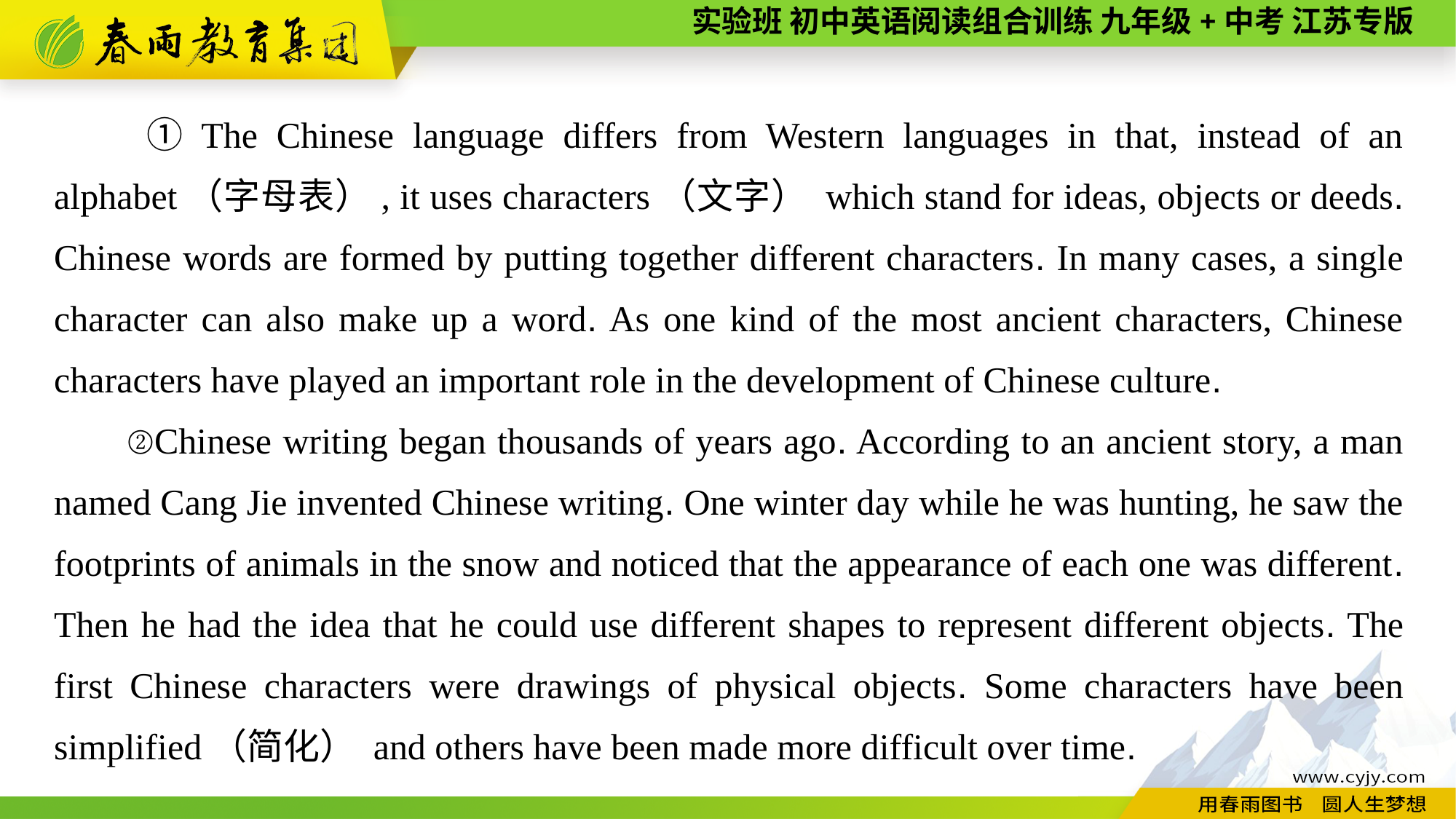

①The Chinese language differs from Western languages in that, instead of an alphabet（字母表）, it uses characters（文字） which stand for ideas, objects or deeds. Chinese words are formed by putting together different characters. In many cases, a single character can also make up a word. As one kind of the most ancient characters, Chinese characters have played an important role in the development of Chinese culture.
②Chinese writing began thousands of years ago. According to an ancient story, a man named Cang Jie invented Chinese writing. One winter day while he was hunting, he saw the footprints of animals in the snow and noticed that the appearance of each one was different. Then he had the idea that he could use different shapes to represent different objects. The first Chinese characters were drawings of physical objects. Some characters have been simplified（简化） and others have been made more difficult over time.